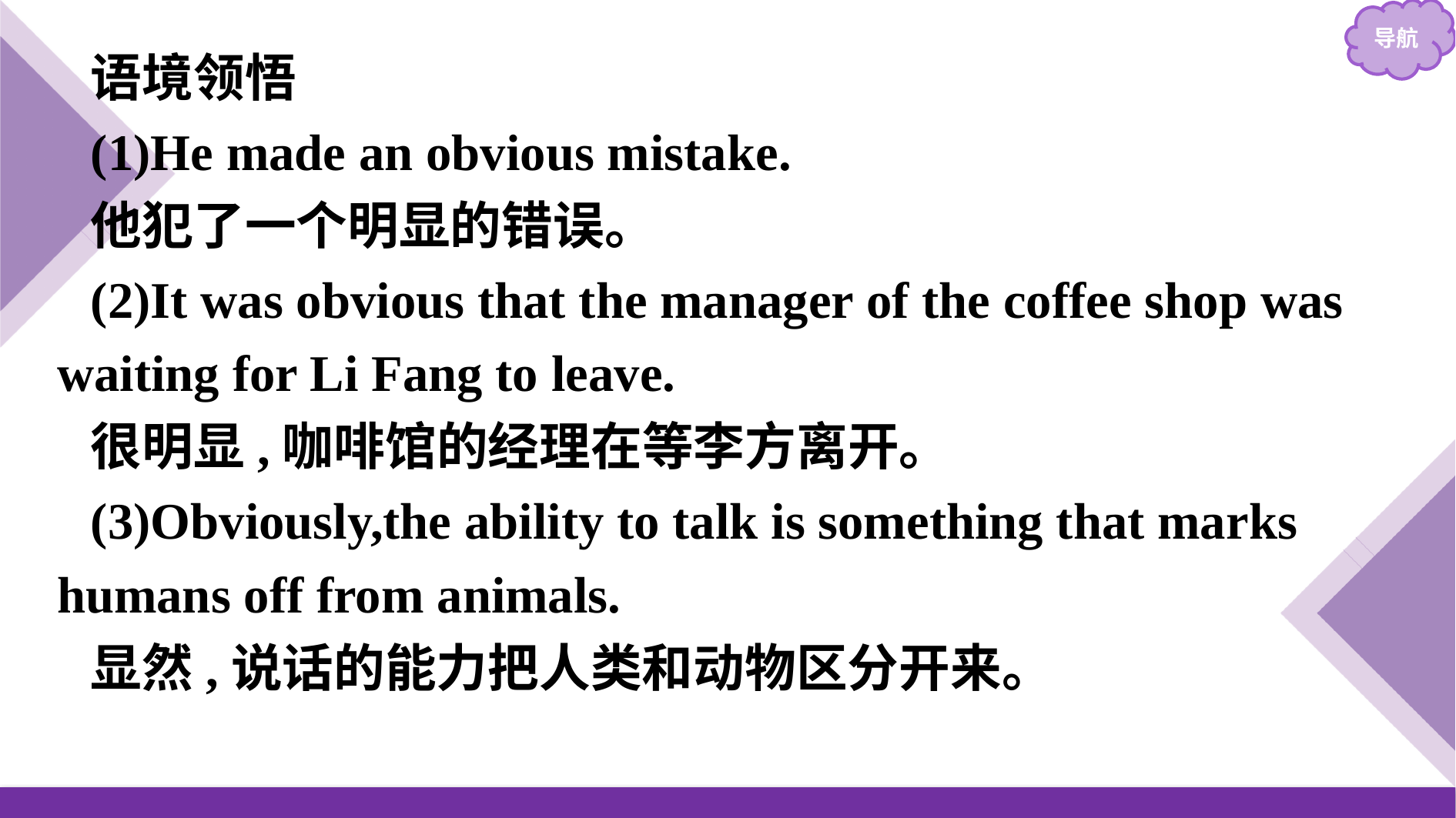

语境领悟
(1)He made an obvious mistake.
他犯了一个明显的错误。
(2)It was obvious that the manager of the coffee shop was waiting for Li Fang to leave.
很明显,咖啡馆的经理在等李方离开。
(3)Obviously,the ability to talk is something that marks humans off from animals.
显然,说话的能力把人类和动物区分开来。